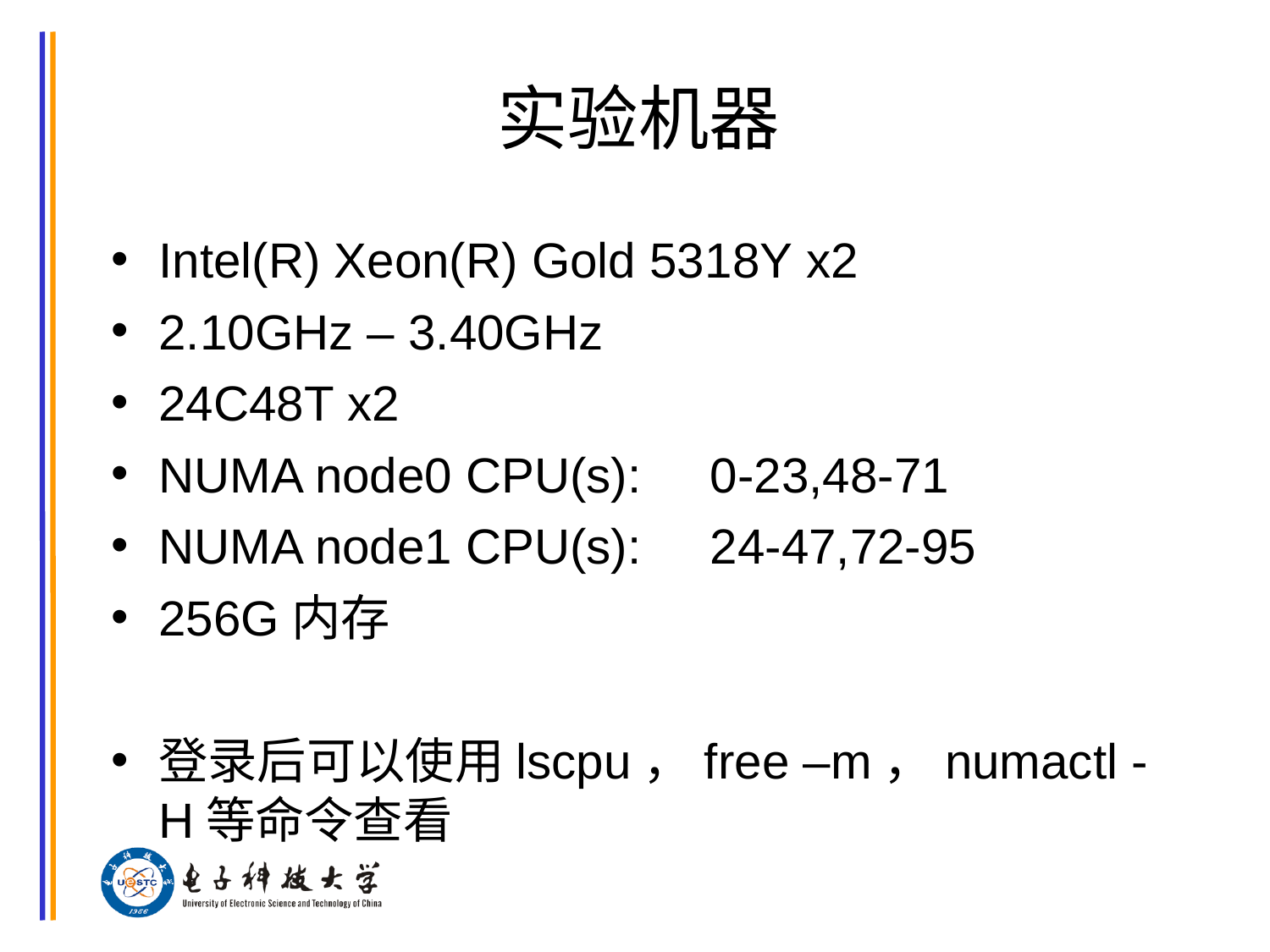

# 实验机器
Intel(R) Xeon(R) Gold 5318Y x2
2.10GHz – 3.40GHz
24C48T x2
NUMA node0 CPU(s):     0-23,48-71
NUMA node1 CPU(s):     24-47,72-95
256G内存

登录后可以使用lscpu，free –m，numactl -H等命令查看